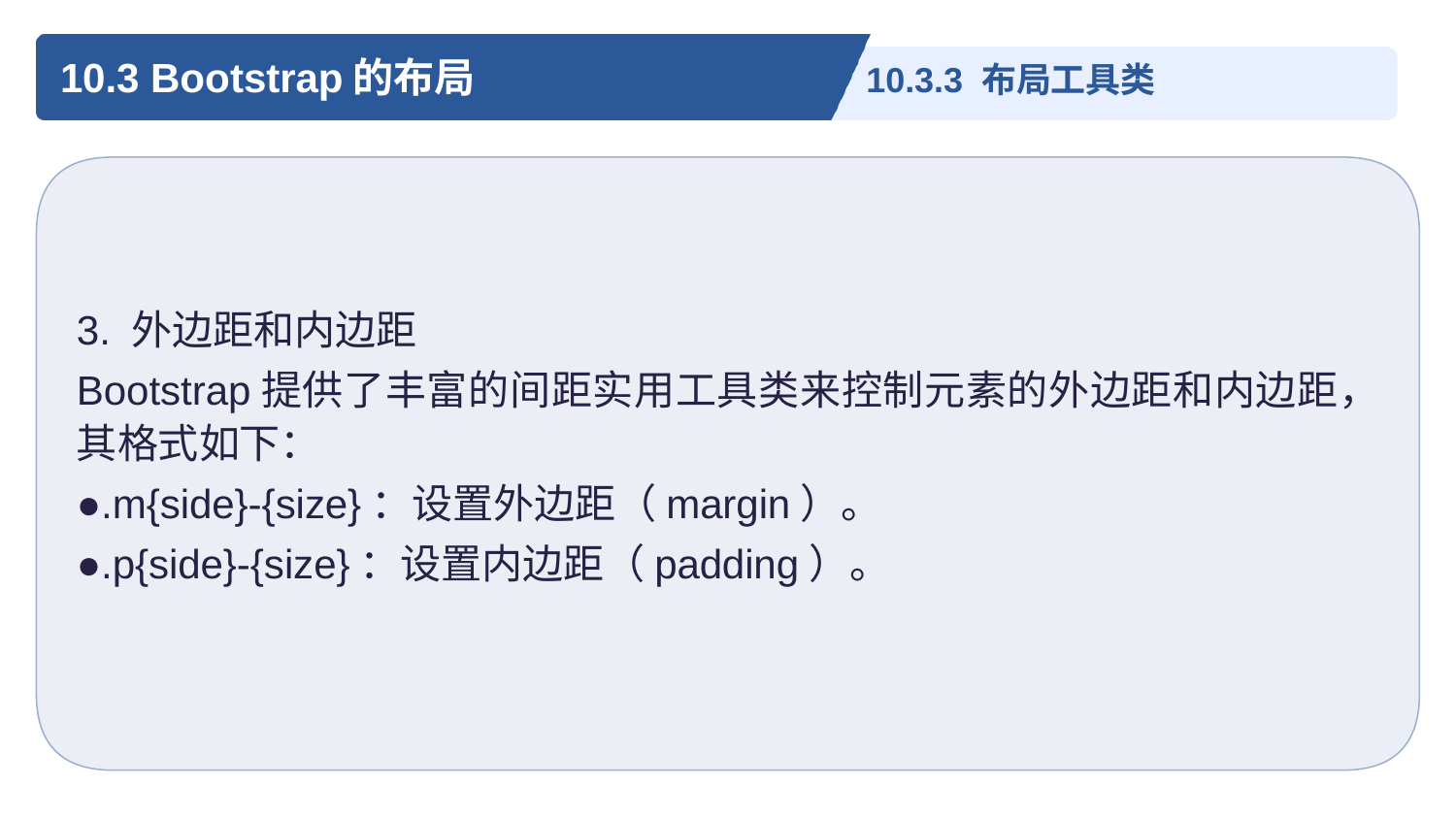

10.3 Bootstrap的布局
10.3.3 布局工具类

3. 外边距和内边距
Bootstrap提供了丰富的间距实用工具类来控制元素的外边距和内边距，其格式如下：
●.m{side}-{size}：设置外边距（margin）。
●.p{side}-{size}：设置内边距（padding）。